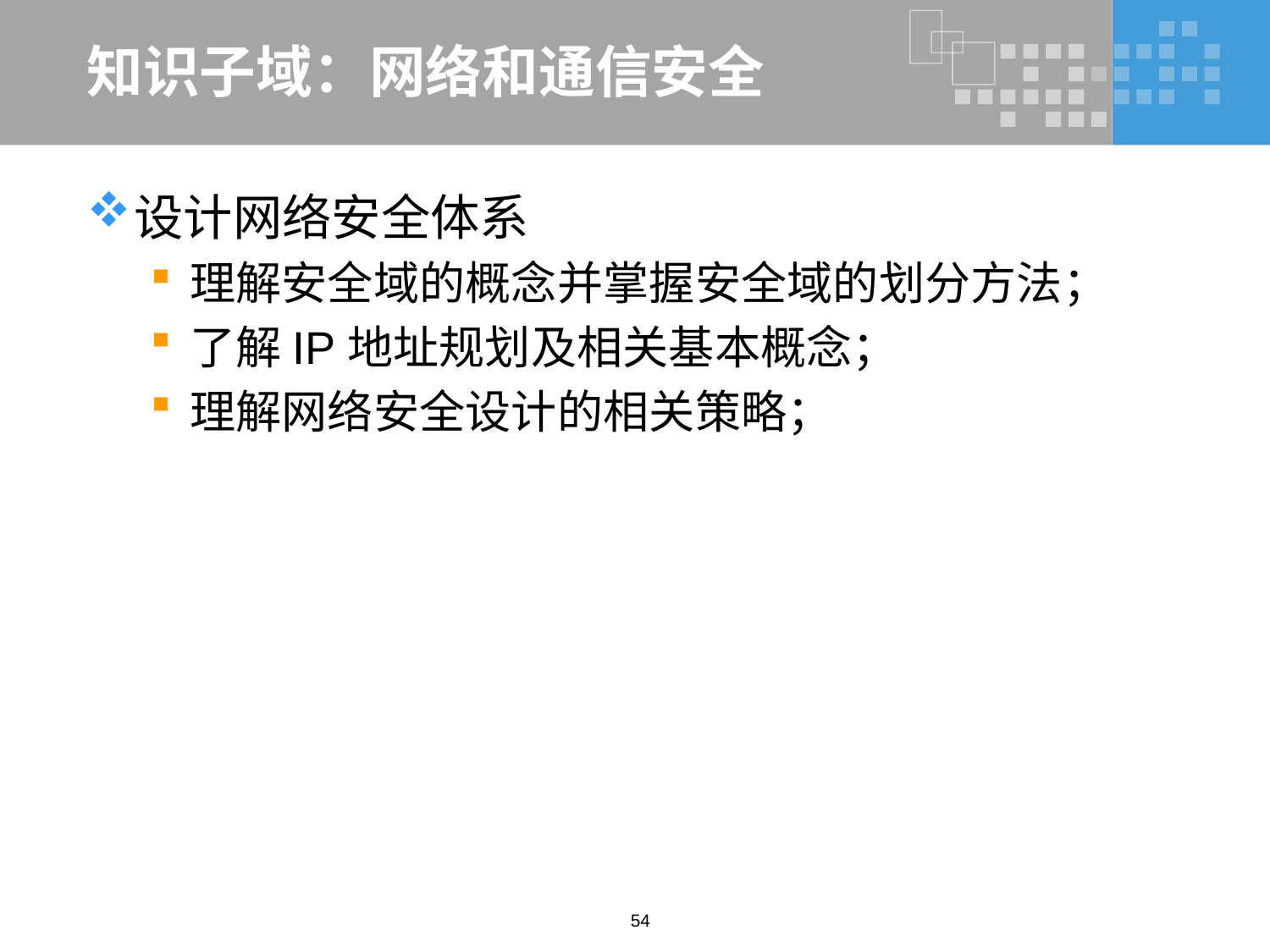

# 知识子域：网络和通信安全
设计网络安全体系
理解安全域的概念并掌握安全域的划分方法；
了解IP地址规划及相关基本概念；
理解网络安全设计的相关策略；

54